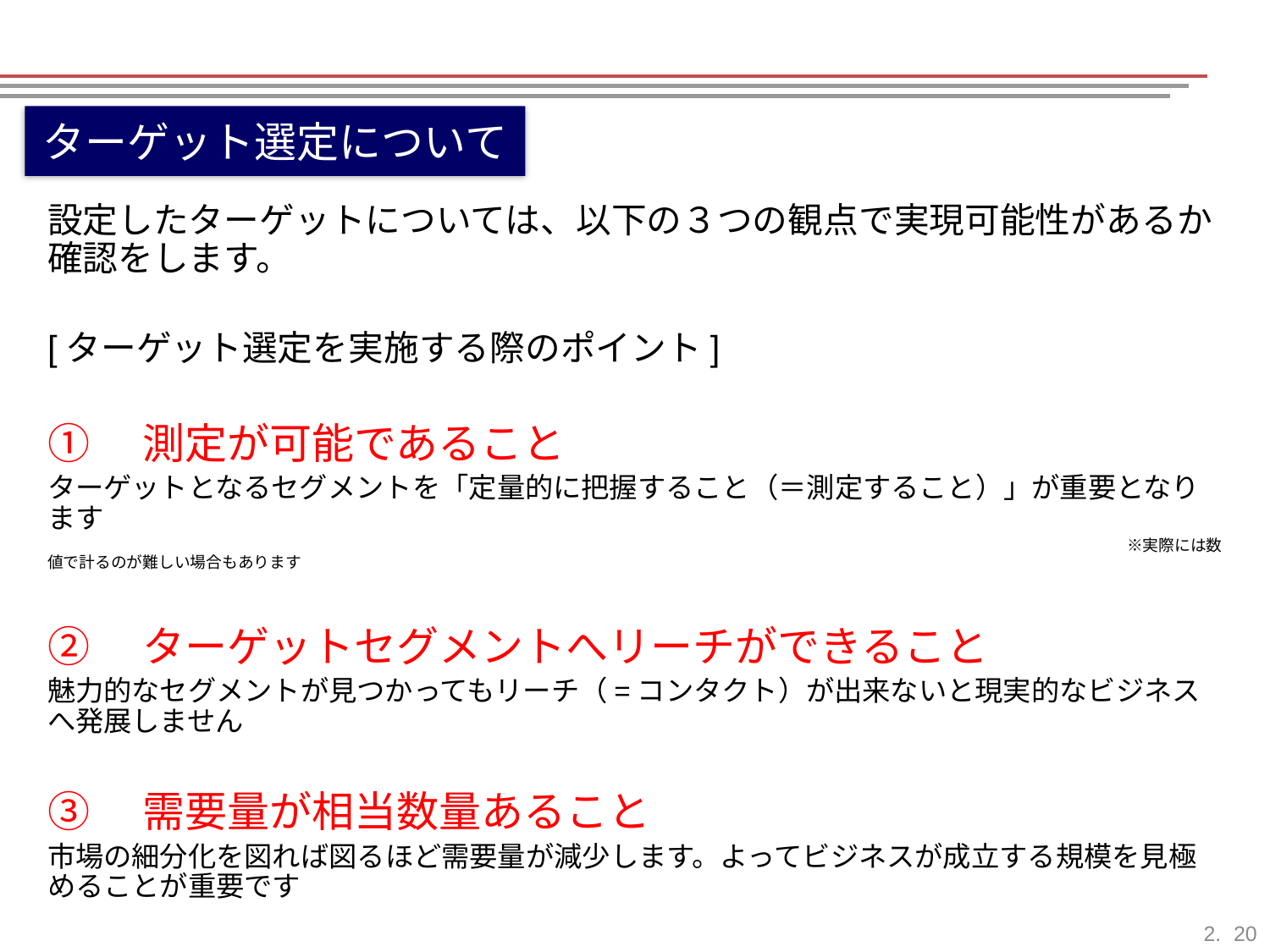

ターゲット選定について
設定したターゲットについては、以下の３つの観点で実現可能性があるか確認をします。

[ターゲット選定を実施する際のポイント]

①　測定が可能であること
ターゲットとなるセグメントを「定量的に把握すること（＝測定すること）」が重要となります
　　　　　　　　　　　　　　　　　　　　　　　　　　　　　　　　　　　　　　　　　　　　　　　　　　　　　　　　　　　　　　　　　　　　※実際には数値で計るのが難しい場合もあります

②　ターゲットセグメントへリーチができること
魅力的なセグメントが見つかってもリーチ（=コンタクト）が出来ないと現実的なビジネスへ発展しません

③　需要量が相当数量あること
市場の細分化を図れば図るほど需要量が減少します。よってビジネスが成立する規模を見極めることが重要です

20